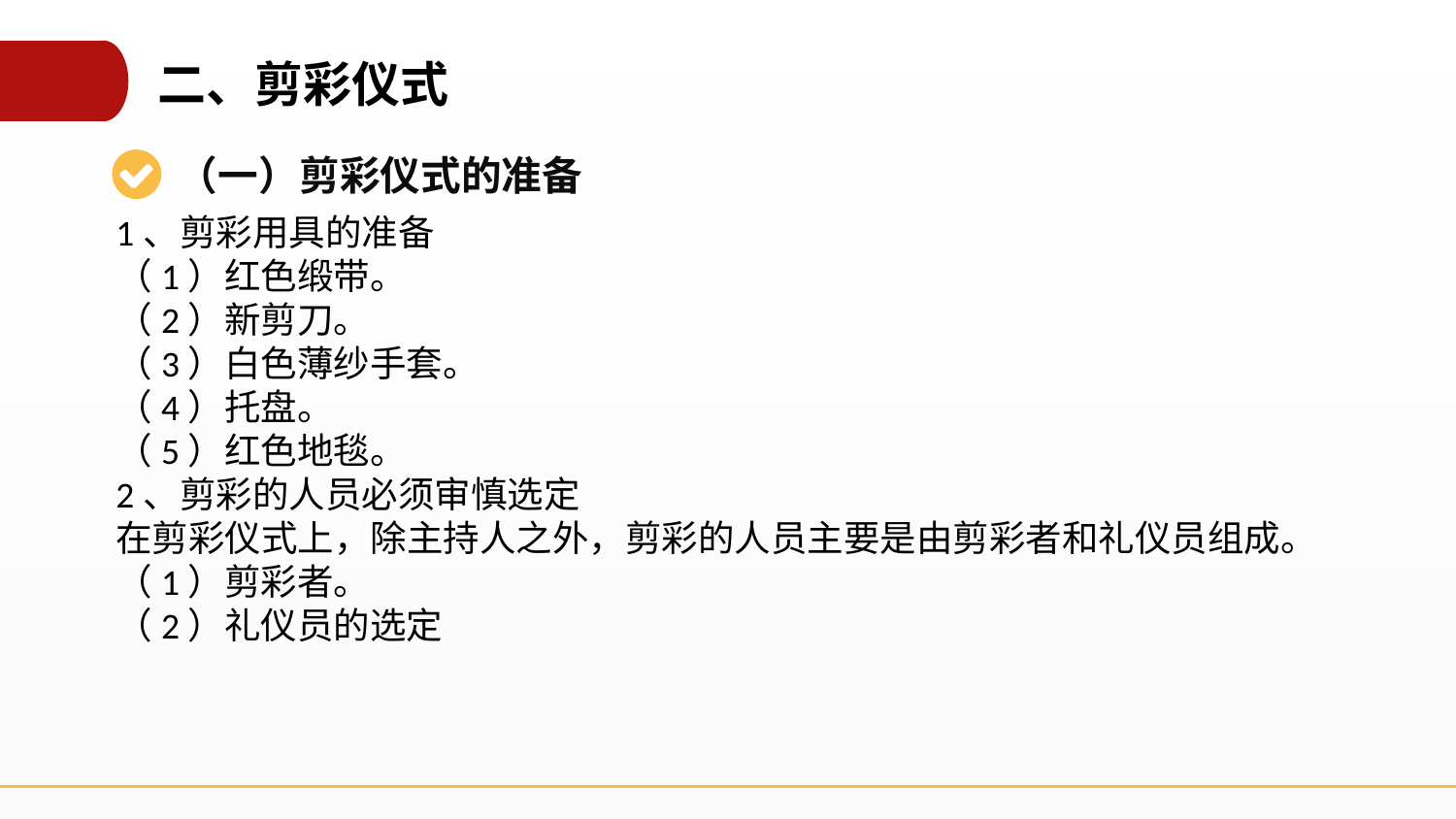

二、剪彩仪式

（一）剪彩仪式的准备
1、剪彩用具的准备
（1）红色缎带。
（2）新剪刀。
（3）白色薄纱手套。
（4）托盘。
（5）红色地毯。
2、剪彩的人员必须审慎选定
在剪彩仪式上，除主持人之外，剪彩的人员主要是由剪彩者和礼仪员组成。
（1）剪彩者。
（2）礼仪员的选定